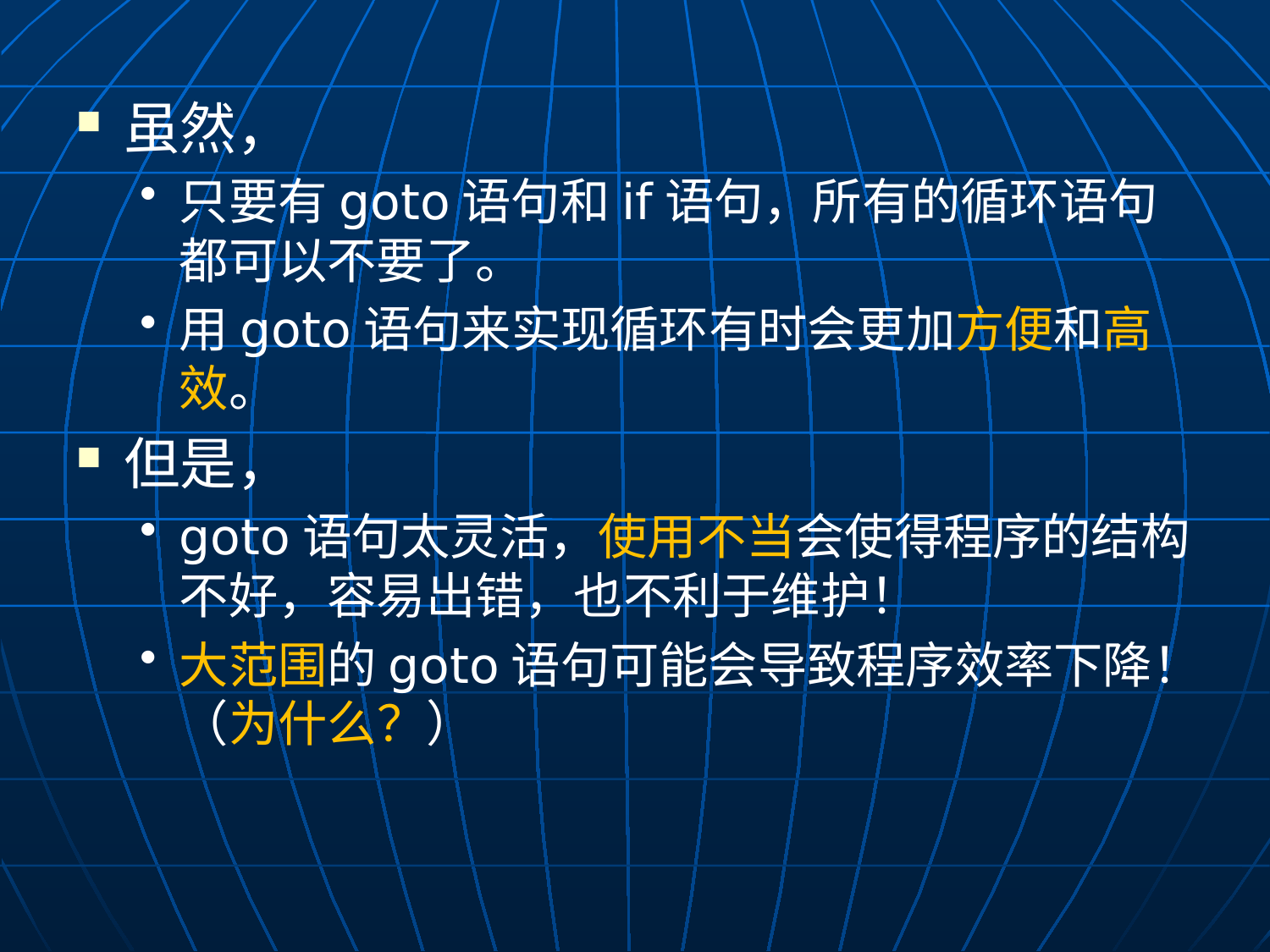

虽然，
只要有goto语句和if语句，所有的循环语句都可以不要了。
用goto语句来实现循环有时会更加方便和高效。
但是，
goto语句太灵活，使用不当会使得程序的结构不好，容易出错，也不利于维护！
大范围的goto语句可能会导致程序效率下降！（为什么？）